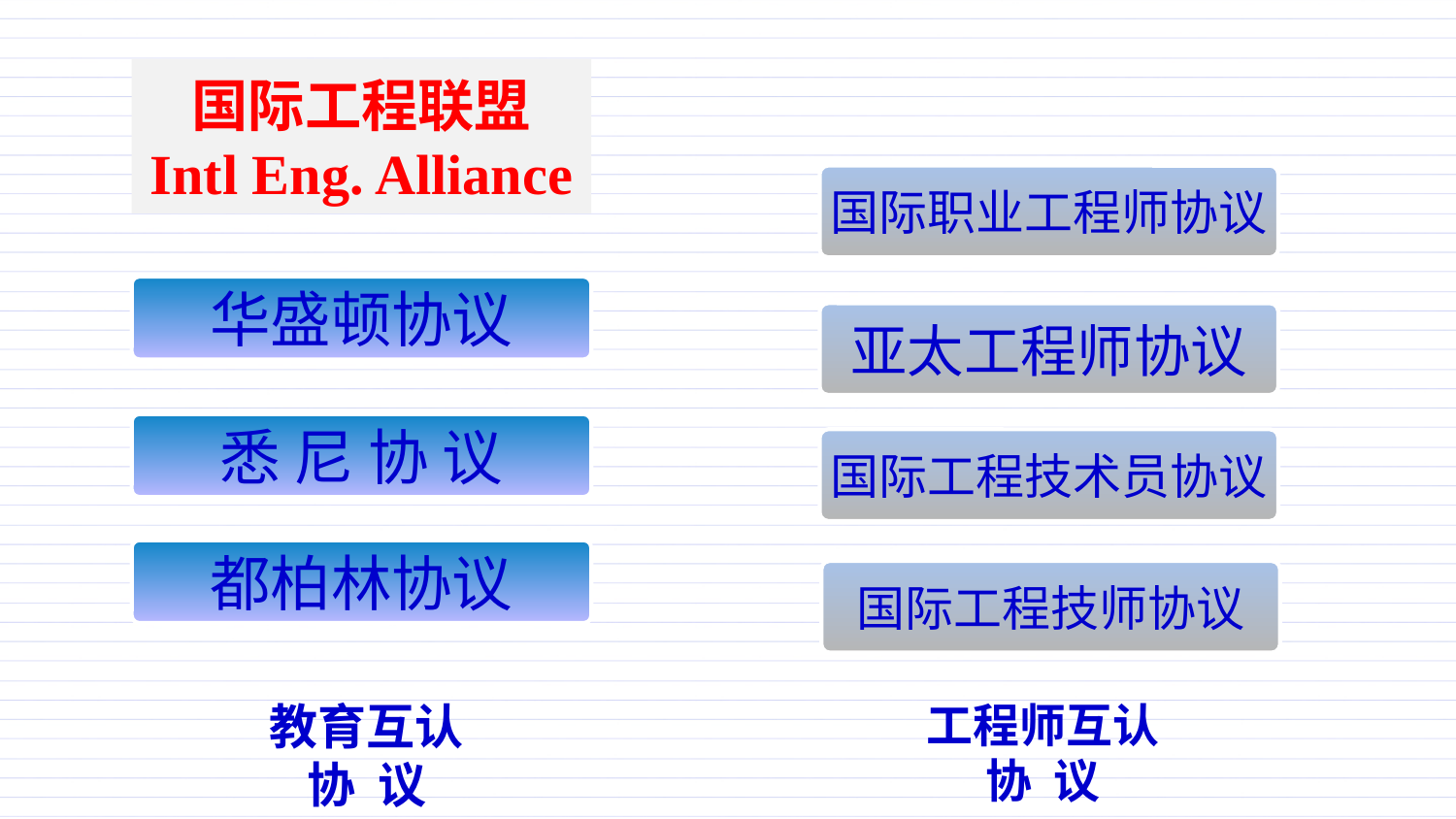

国际工程联盟
Intl Eng. Alliance
国际职业工程师协议
华盛顿协议
亚太工程师协议

悉 尼 协 议
国际工程技术员协议
都柏林协议
国际工程技师协议
教育互认协  议
工程师互认协  议